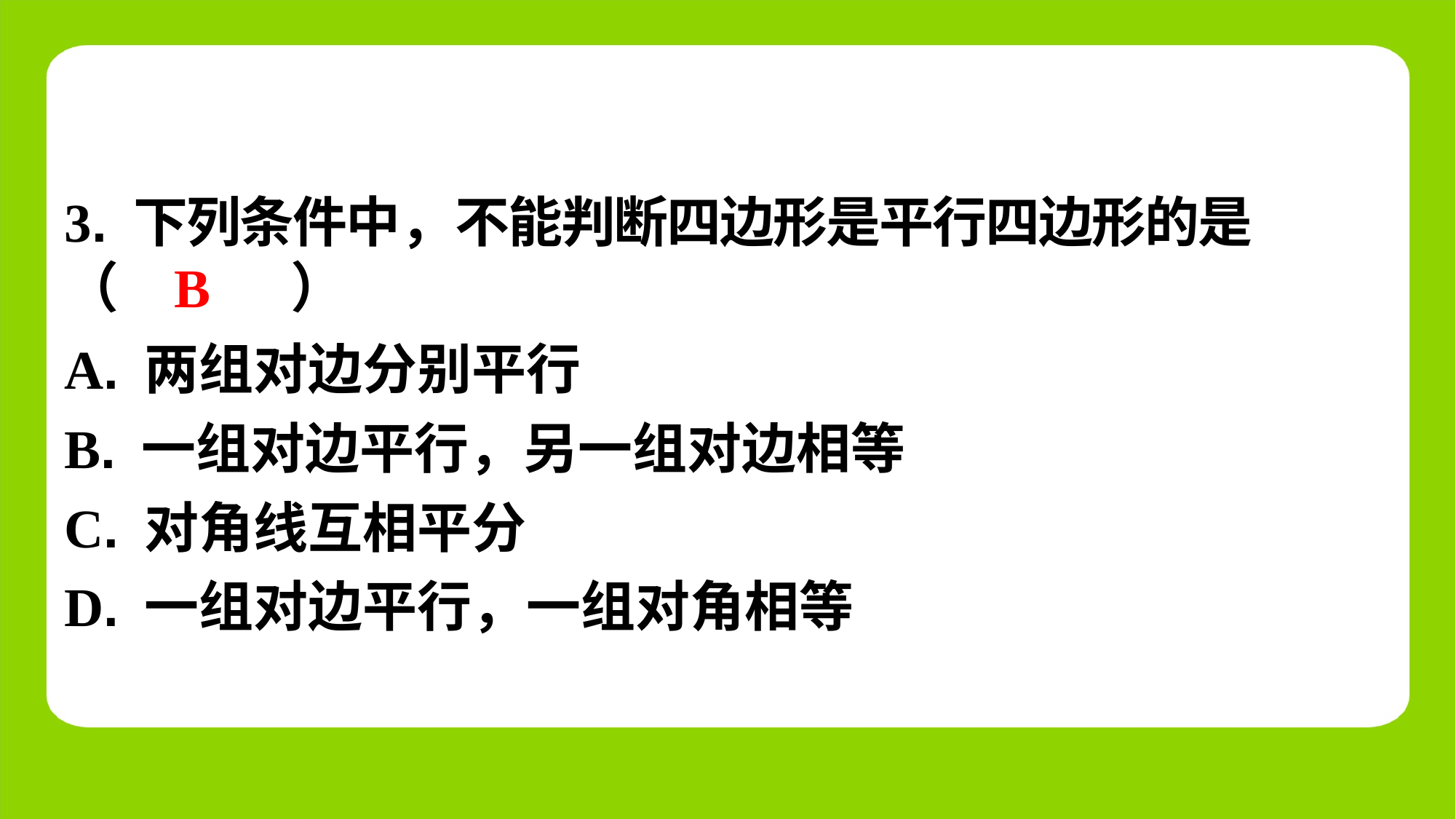

3. 下列条件中，不能判断四边形是平行四边形的是
（　B　）
B
| A. 两组对边分别平行 |
| --- |
| B. 一组对边平行，另一组对边相等 |
| C. 对角线互相平分 |
| D. 一组对边平行，一组对角相等 |